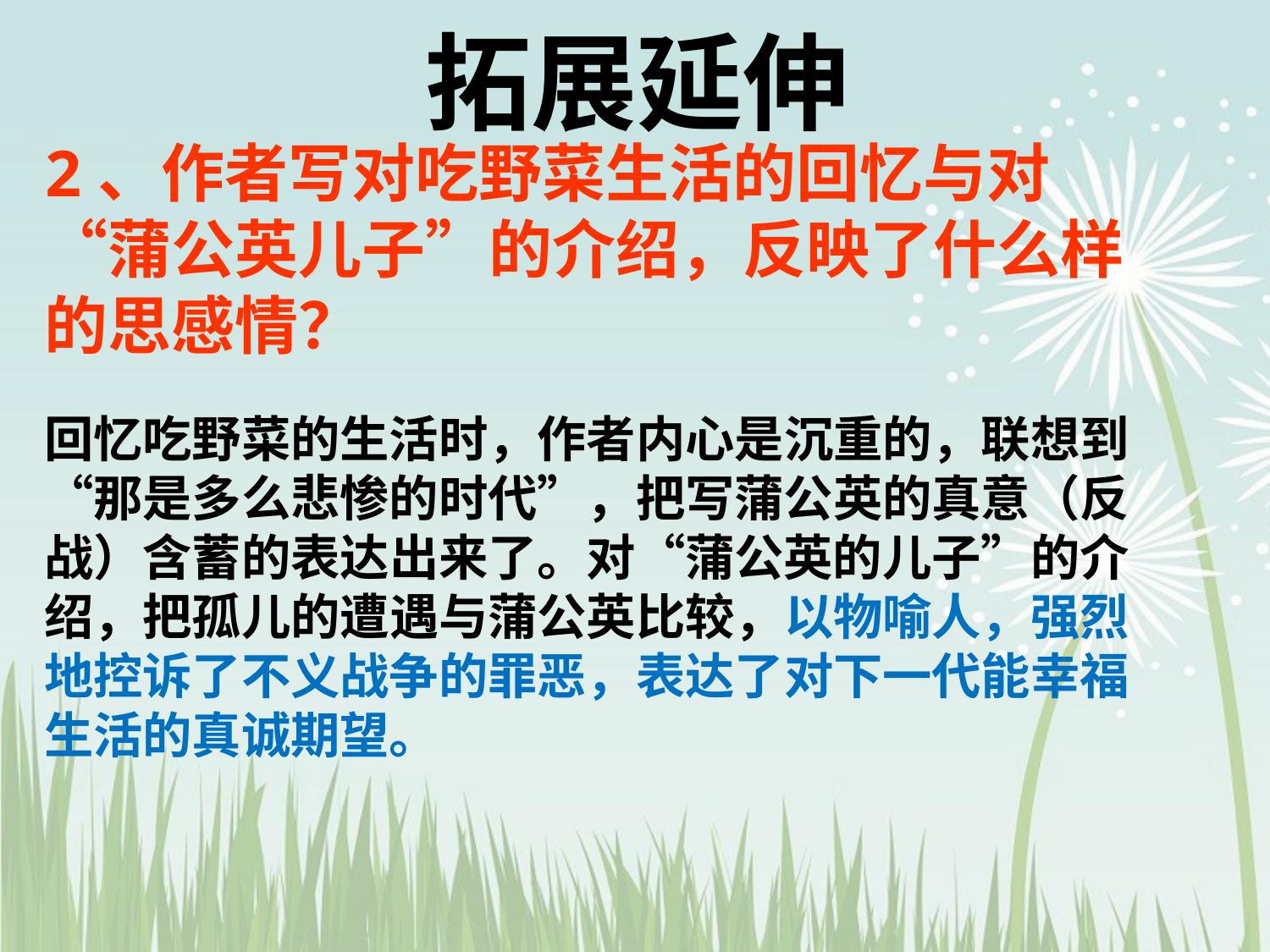

拓展延伸
2、作者写对吃野菜生活的回忆与对“蒲公英儿子”的介绍，反映了什么样的思感情？
回忆吃野菜的生活时，作者内心是沉重的，联想到“那是多么悲惨的时代”，把写蒲公英的真意（反战）含蓄的表达出来了。对“蒲公英的儿子”的介绍，把孤儿的遭遇与蒲公英比较，以物喻人，强烈地控诉了不义战争的罪恶，表达了对下一代能幸福生活的真诚期望。